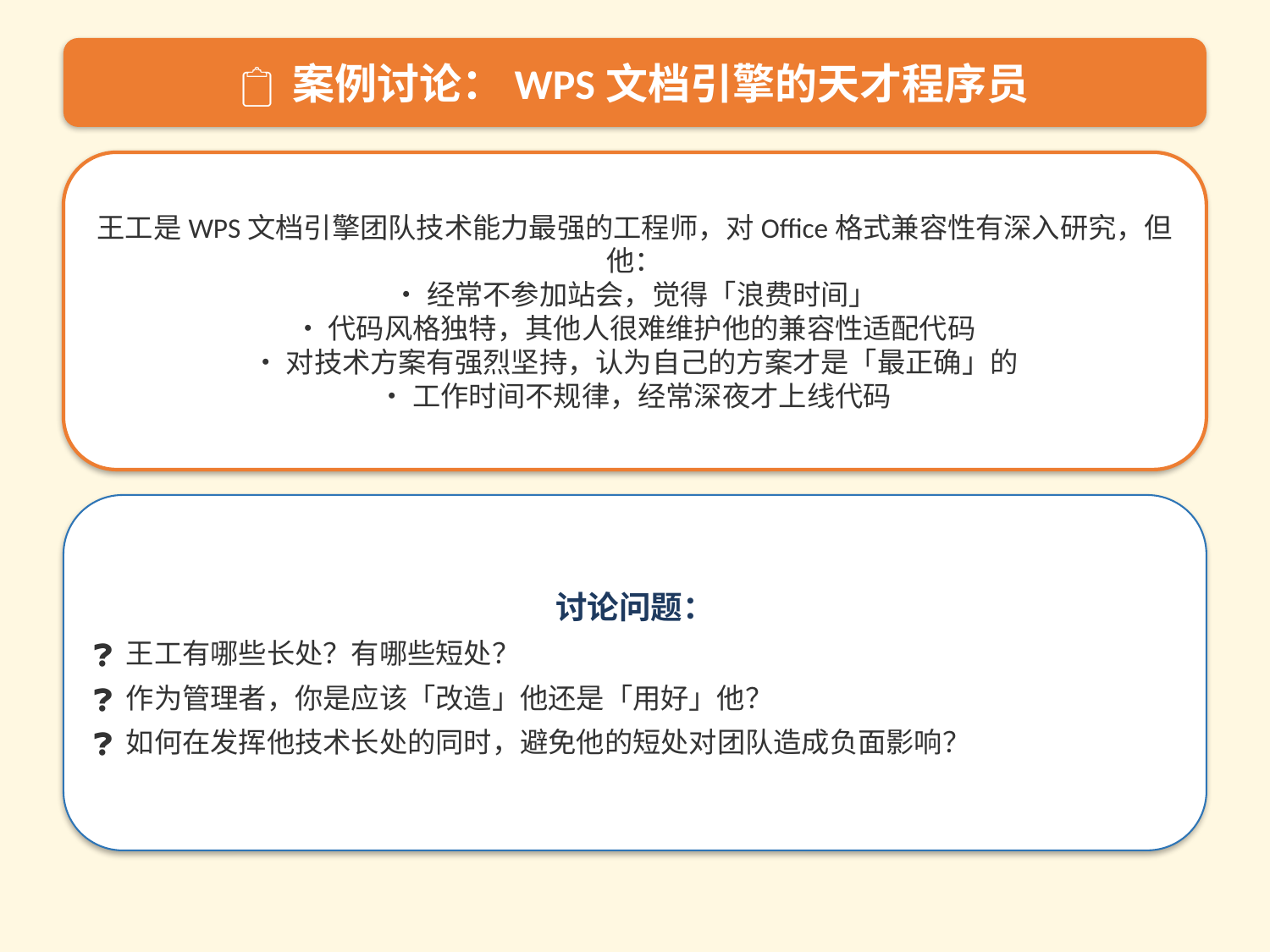

📋 案例讨论：WPS文档引擎的天才程序员
王工是WPS文档引擎团队技术能力最强的工程师，对Office格式兼容性有深入研究，但他：
• 经常不参加站会，觉得「浪费时间」
• 代码风格独特，其他人很难维护他的兼容性适配代码
• 对技术方案有强烈坚持，认为自己的方案才是「最正确」的
• 工作时间不规律，经常深夜才上线代码
讨论问题：
❓ 王工有哪些长处？有哪些短处？
❓ 作为管理者，你是应该「改造」他还是「用好」他？
❓ 如何在发挥他技术长处的同时，避免他的短处对团队造成负面影响？